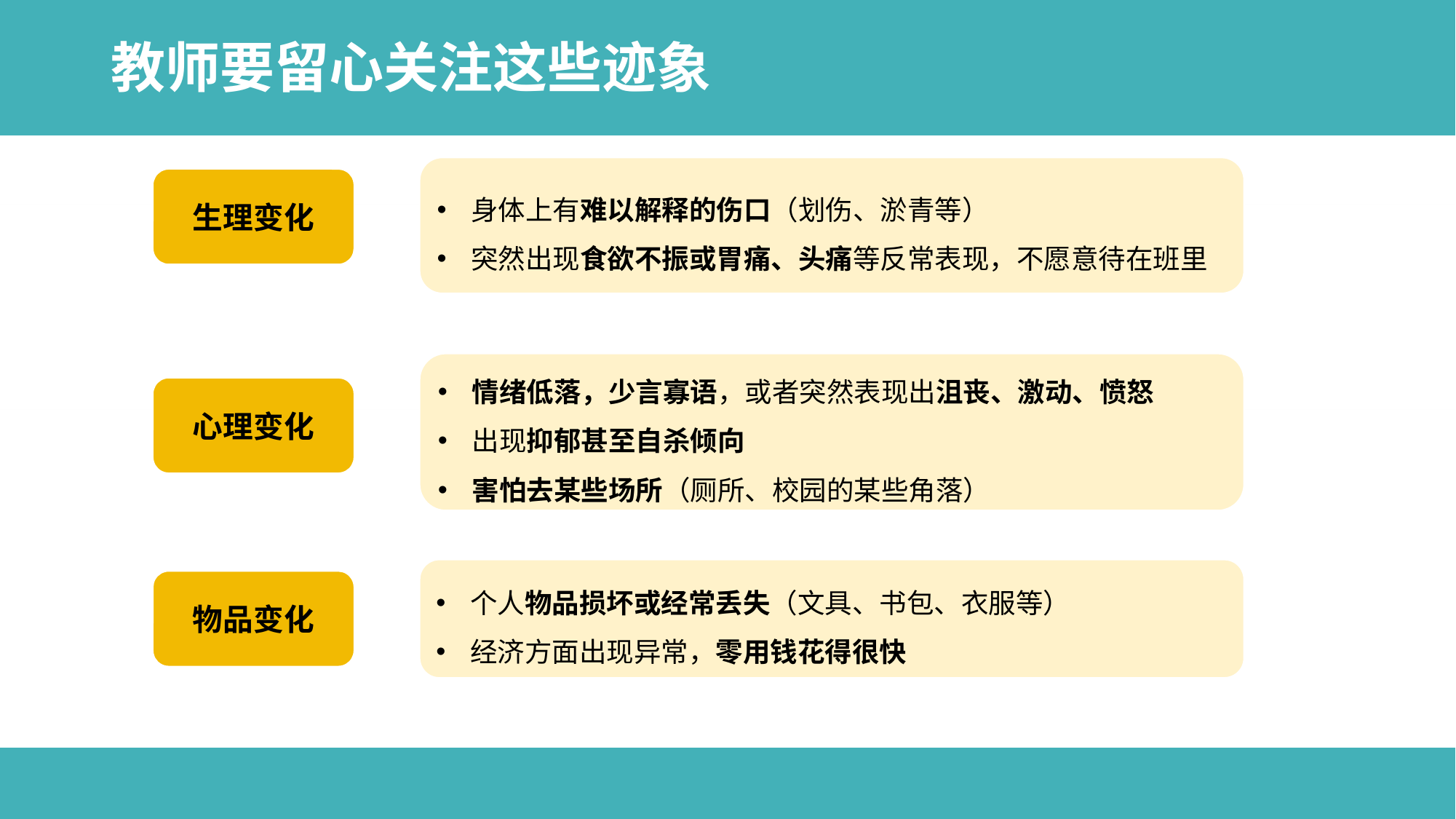

# 教师要留心关注这些迹象
身体上有难以解释的伤口（划伤、淤青等）
突然出现食欲不振或胃痛、头痛等反常表现，不愿意待在班里
生理变化
情绪低落，少言寡语，或者突然表现出沮丧、激动、愤怒
出现抑郁甚至自杀倾向
害怕去某些场所（厕所、校园的某些角落）
心理变化
个人物品损坏或经常丢失（文具、书包、衣服等）
经济方面出现异常，零用钱花得很快
物品变化